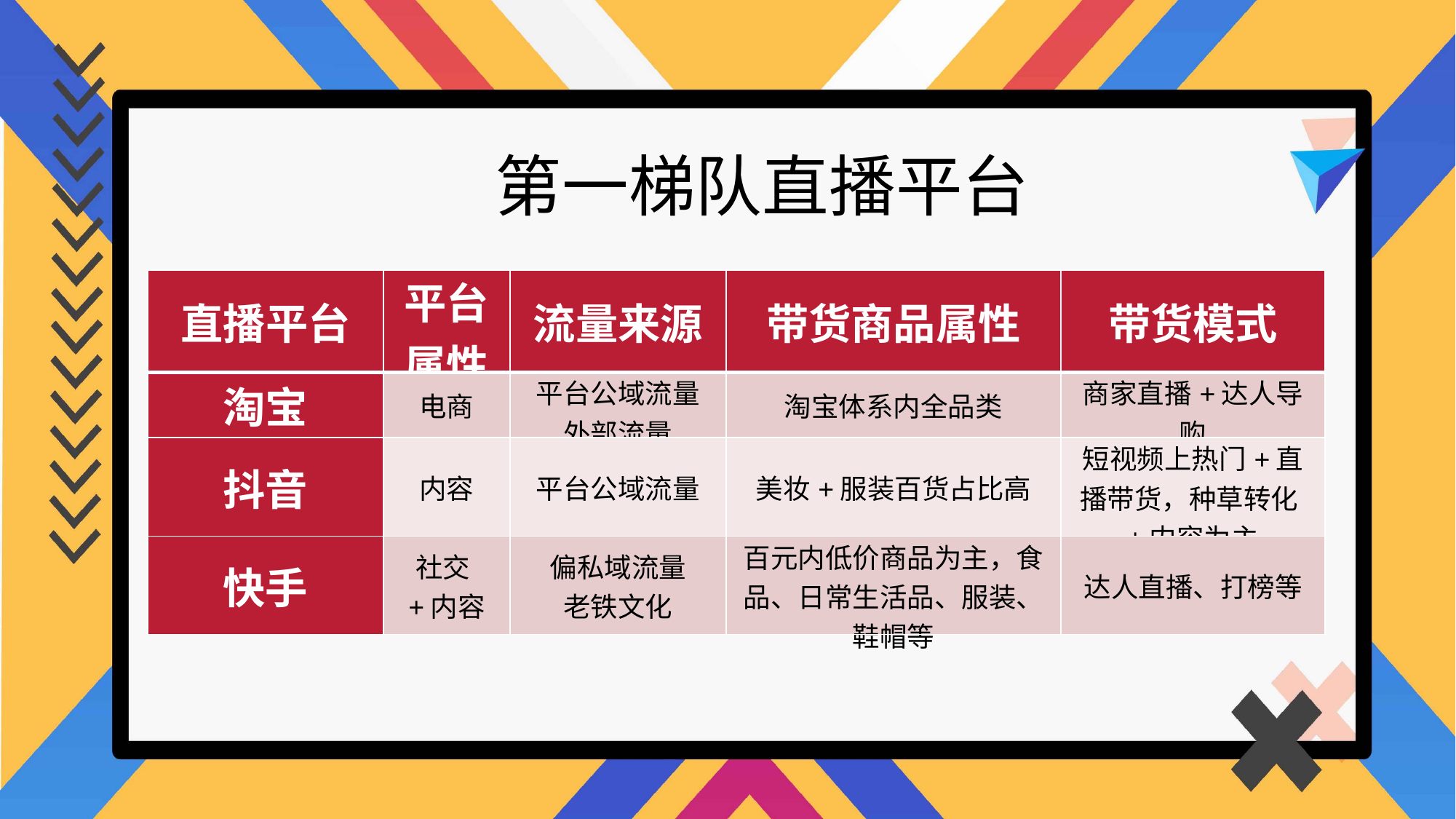

第一梯队直播平台
| 直播平台 | 平台属性 | 流量来源 | 带货商品属性 | 带货模式 |
| --- | --- | --- | --- | --- |
| 淘宝 | 电商 | 平台公域流量 外部流量 | 淘宝体系内全品类 | 商家直播+达人导购 |
| 抖音 | 内容 | 平台公域流量 | 美妆+服装百货占比高 | 短视频上热门+直播带货，种草转化+内容为主 |
| 快手 | 社交+内容 | 偏私域流量 老铁文化 | 百元内低价商品为主，食品、日常生活品、服装、鞋帽等 | 达人直播、打榜等 |